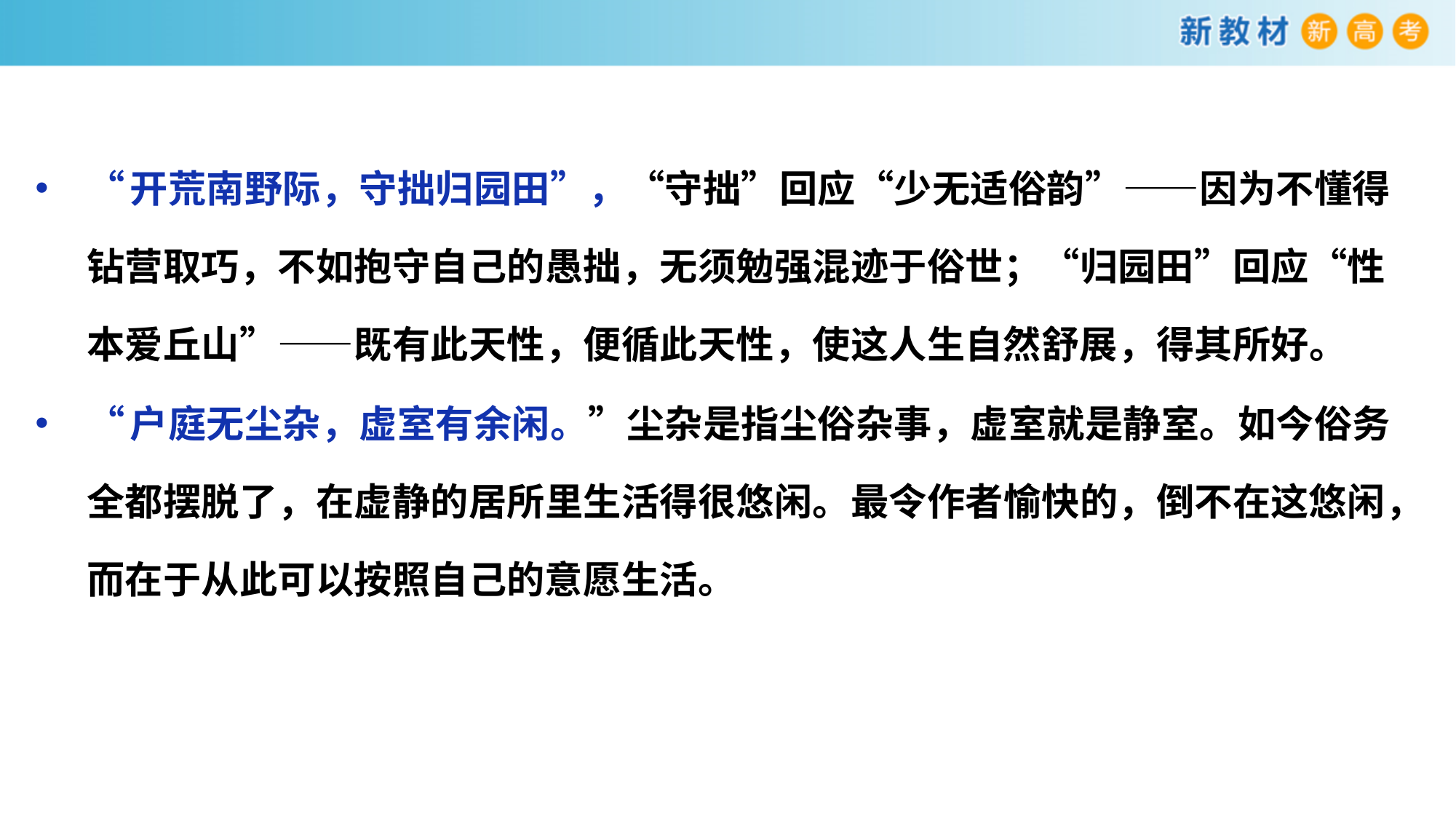

“开荒南野际，守拙归园田”，“守拙”回应“少无适俗韵”——因为不懂得钻营取巧，不如抱守自己的愚拙，无须勉强混迹于俗世；“归园田”回应“性本爱丘山”——既有此天性，便循此天性，使这人生自然舒展，得其所好。
“户庭无尘杂，虚室有余闲。”尘杂是指尘俗杂事，虚室就是静室。如今俗务全都摆脱了，在虚静的居所里生活得很悠闲。最令作者愉快的，倒不在这悠闲，而在于从此可以按照自己的意愿生活。